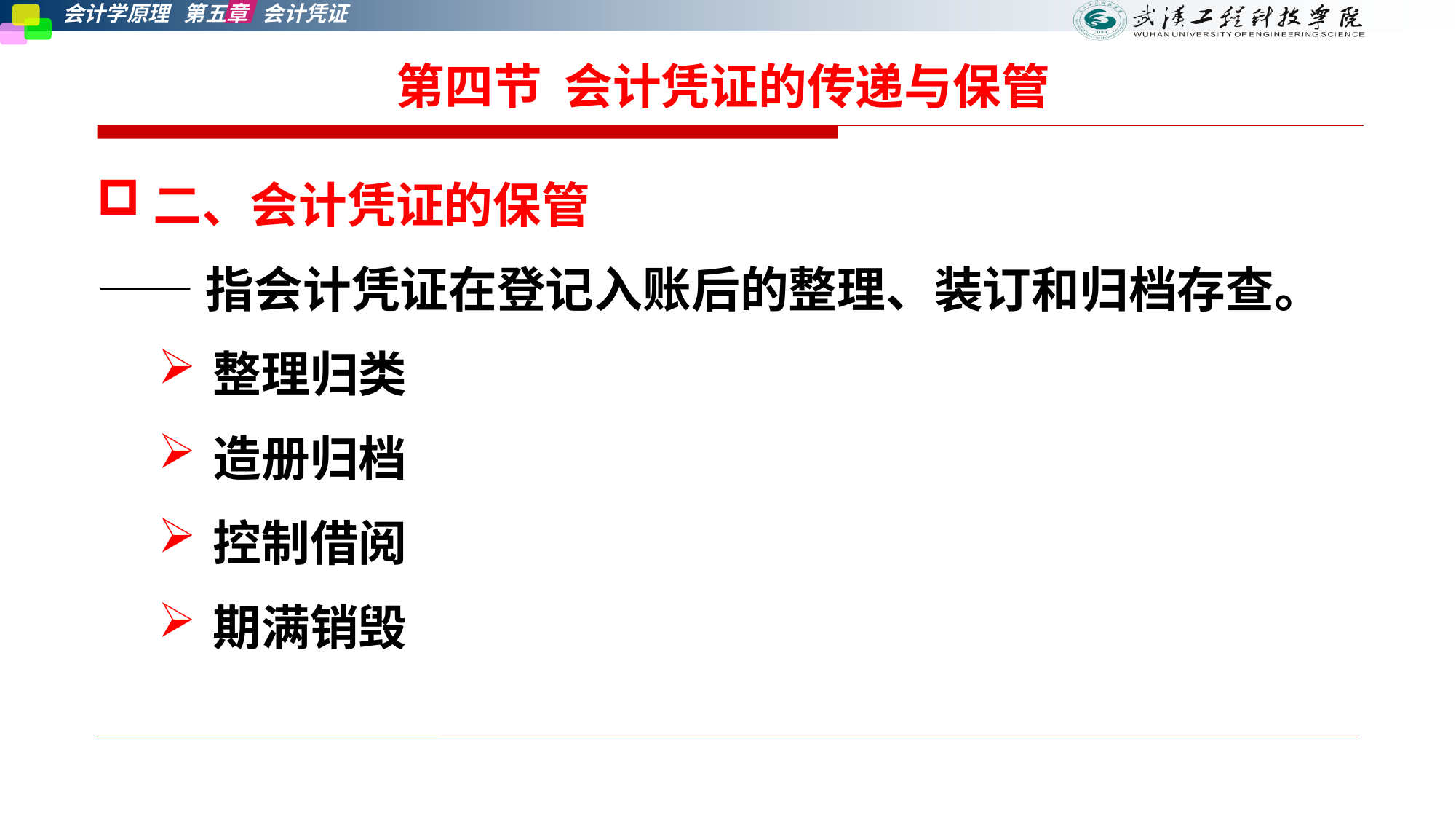

# 第四节  会计凭证的传递与保管
二、会计凭证的保管
——指会计凭证在登记入账后的整理、装订和归档存查。
整理归类
造册归档
控制借阅
期满销毁